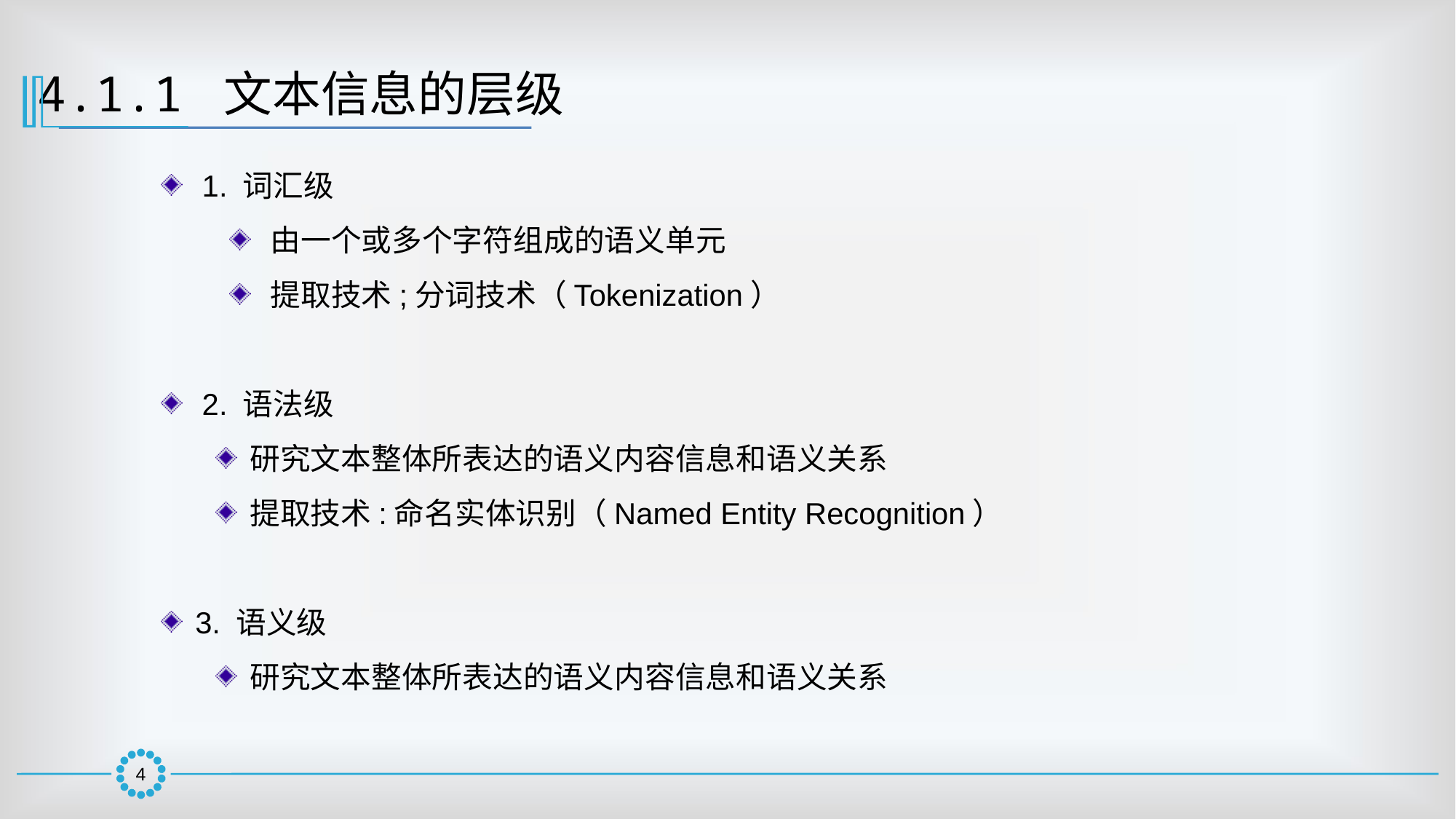

4.1.1 文本信息的层级

1. 词汇级
由一个或多个字符组成的语义单元
提取技术;分词技术（Tokenization）

2. 语法级
研究文本整体所表达的语义内容信息和语义关系
提取技术:命名实体识别（Named Entity Recognition）

3. 语义级
研究文本整体所表达的语义内容信息和语义关系

4